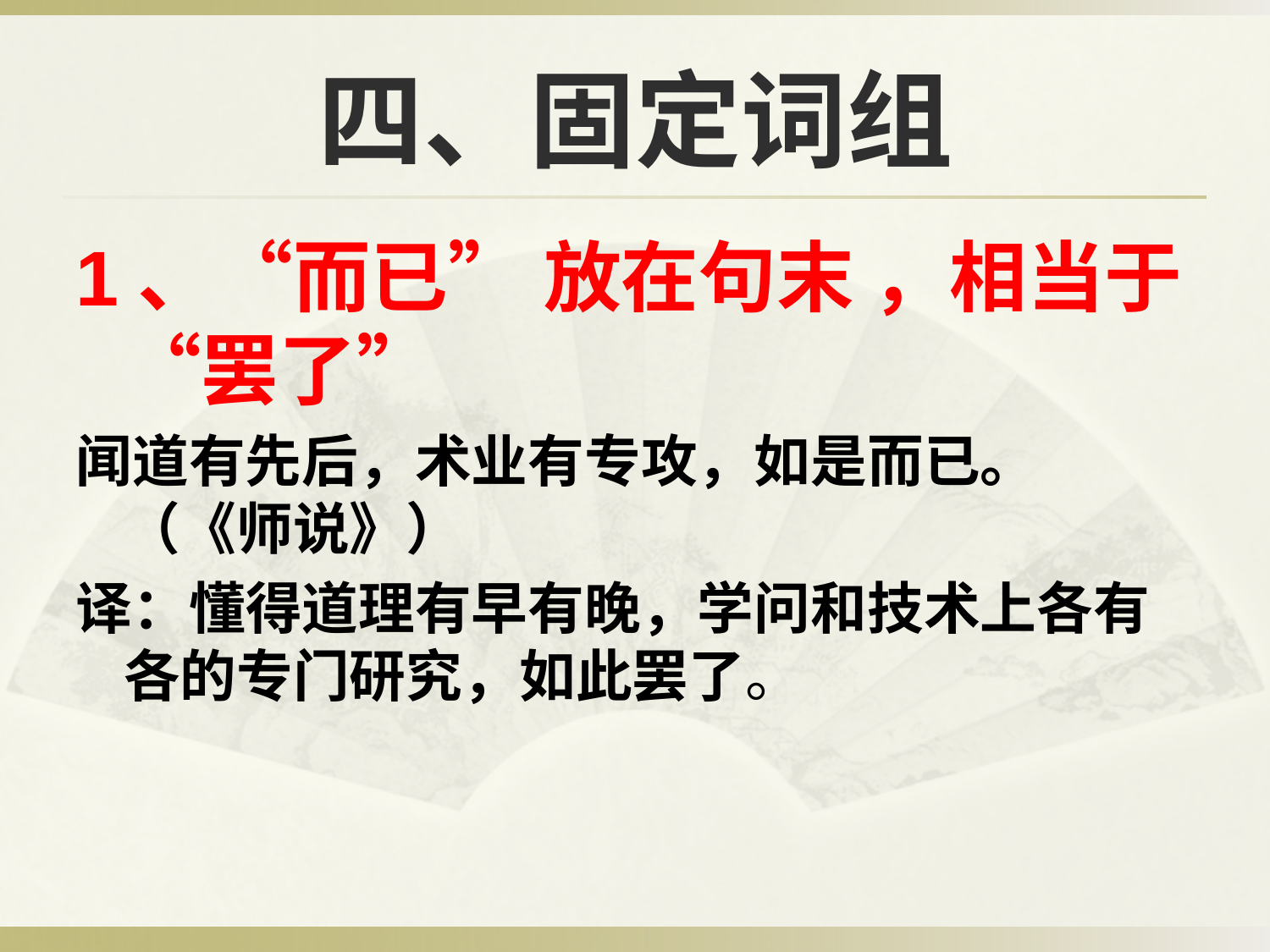

# 四、固定词组
1、“而已” 放在句末 ，相当于“罢了”
闻道有先后，术业有专攻，如是而已。（《师说》）
译：懂得道理有早有晚，学问和技术上各有各的专门研究，如此罢了。